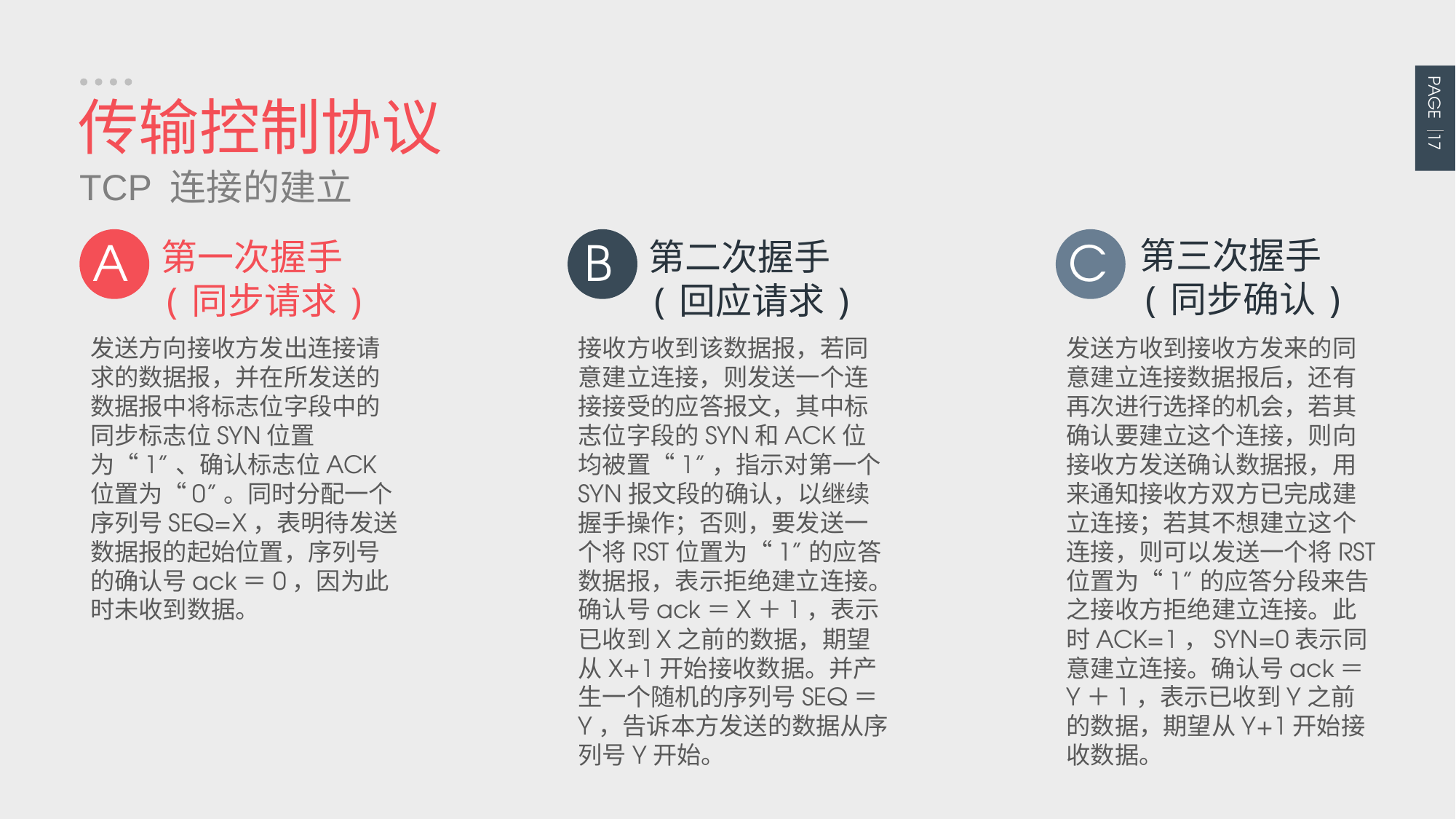

PAGE   17
传输控制协议
TCP 连接的建立
第三次握手
(同步确认)
C

发送方收到接收方发来的同意建立连接数据报后，还有再次进行选择的机会，若其确认要建立这个连接，则向接收方发送确认数据报，用来通知接收方双方已完成建立连接；若其不想建立这个连接，则可以发送一个将RST位置为“1”的应答分段来告之接收方拒绝建立连接。此时ACK=1，SYN=0表示同意建立连接。确认号ack＝Y＋1，表示已收到Y之前的数据，期望从Y+1开始接收数据。
B

第二次握手
(回应请求)
接收方收到该数据报，若同意建立连接，则发送一个连接接受的应答报文，其中标志位字段的SYN和ACK位均被置“1”，指示对第一个SYN报文段的确认，以继续握手操作；否则，要发送一个将RST位置为“1”的应答数据报，表示拒绝建立连接。确认号ack＝X＋1，表示已收到X之前的数据，期望从X+1开始接收数据。并产生一个随机的序列号SEQ＝Y，告诉本方发送的数据从序列号Y开始。
A

第一次握手
(同步请求)
发送方向接收方发出连接请求的数据报，并在所发送的数据报中将标志位字段中的同步标志位SYN位置为“1”、确认标志位ACK位置为“0”。同时分配一个序列号SEQ=X，表明待发送数据报的起始位置，序列号的确认号ack＝0，因为此时未收到数据。